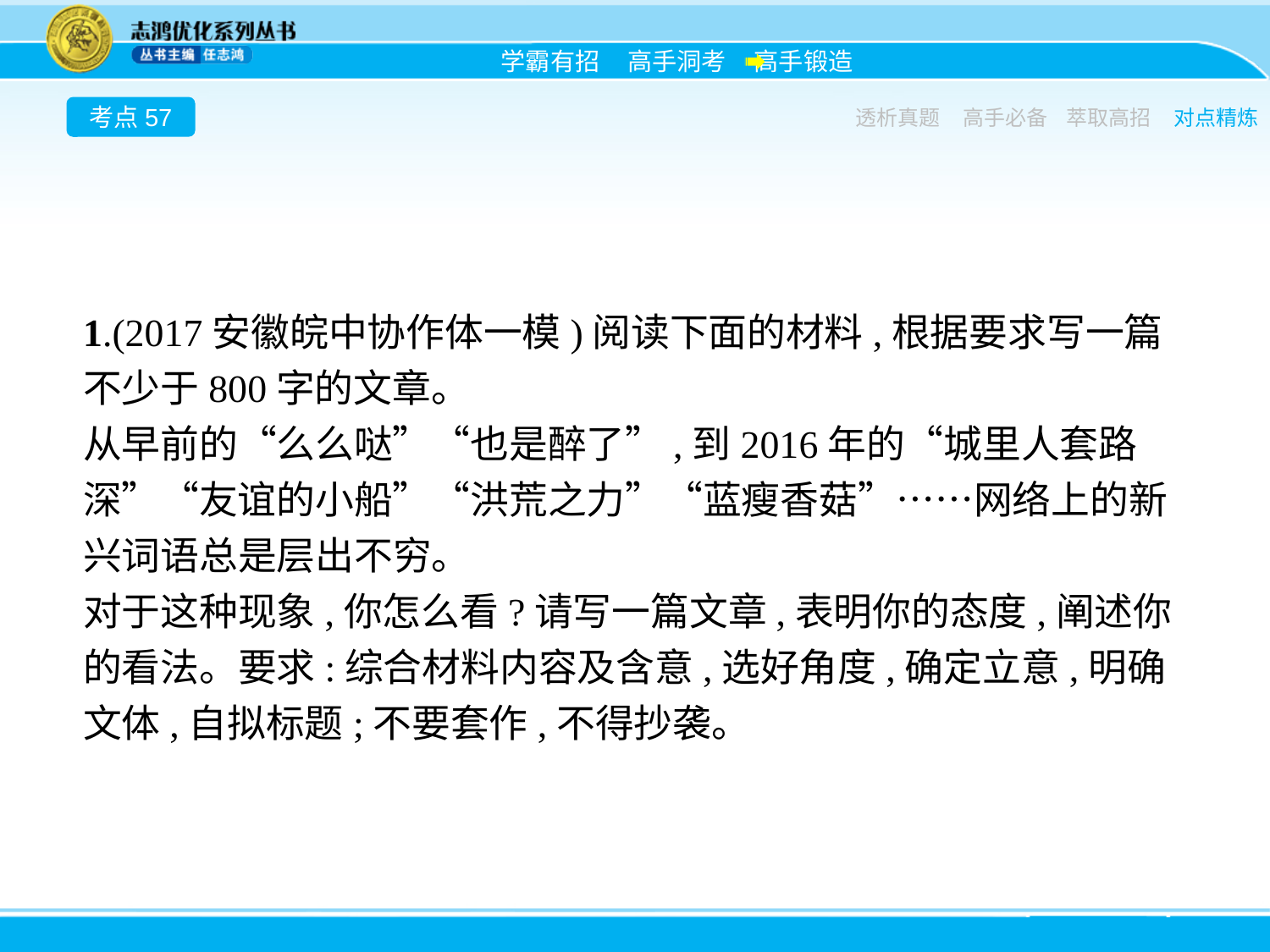

考点57
透析真题
高手必备
萃取高招
对点精炼
1.(2017安徽皖中协作体一模)阅读下面的材料,根据要求写一篇不少于800字的文章。
从早前的“么么哒”“也是醉了”,到2016年的“城里人套路深”“友谊的小船”“洪荒之力”“蓝瘦香菇”……网络上的新兴词语总是层出不穷。
对于这种现象,你怎么看?请写一篇文章,表明你的态度,阐述你的看法。要求:综合材料内容及含意,选好角度,确定立意,明确文体,自拟标题;不要套作,不得抄袭。